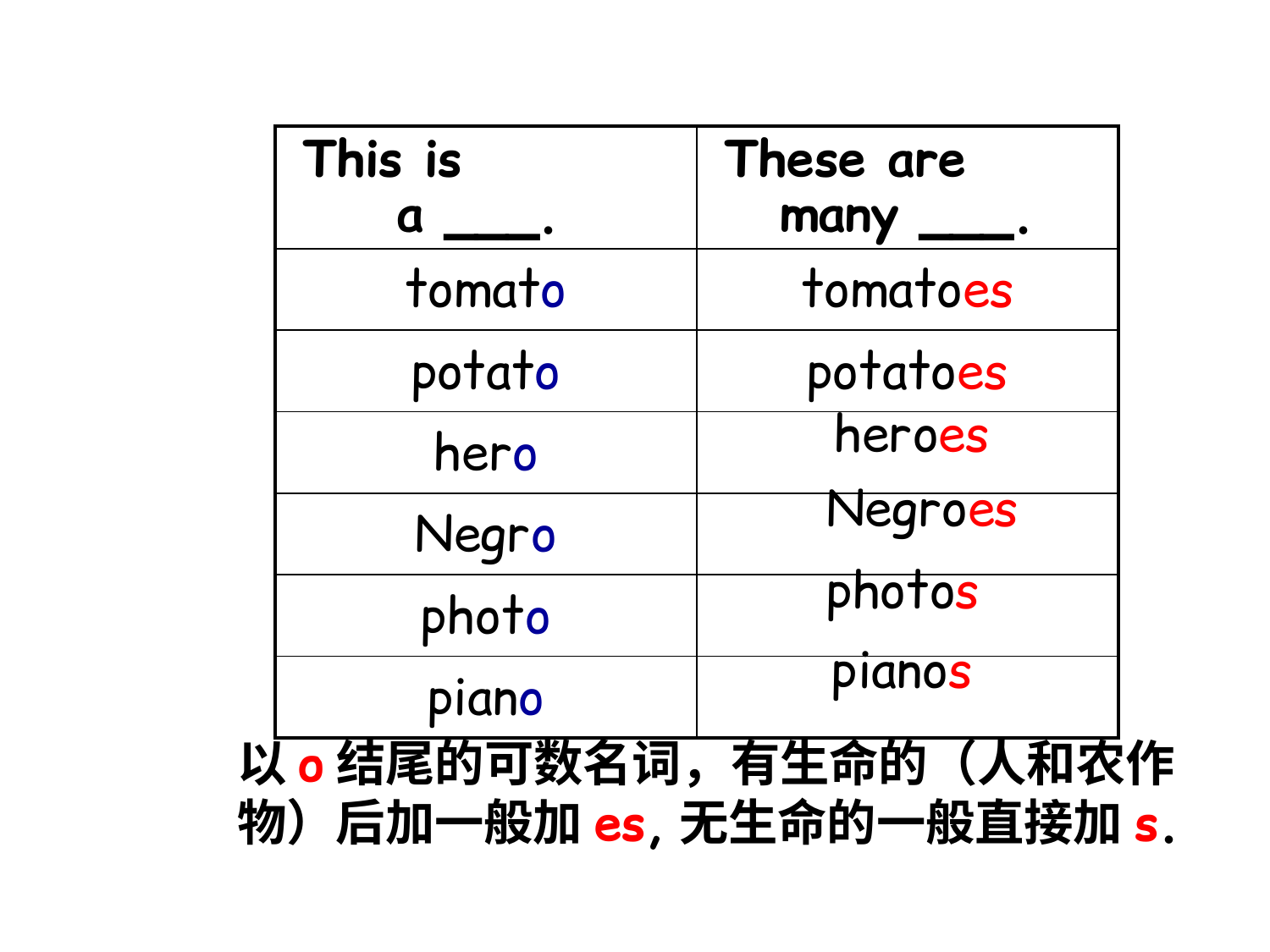

| This is a \_\_\_. | These are many \_\_\_. |
| --- | --- |
| tomato | tomatoes |
| potato | potatoes |
| hero |  |
| Negro |  |
| photo |  |
| piano |  |
heroes
Negroes
photos
pianos
以o结尾的可数名词，有生命的（人和农作物）后加一般加es,无生命的一般直接加s.